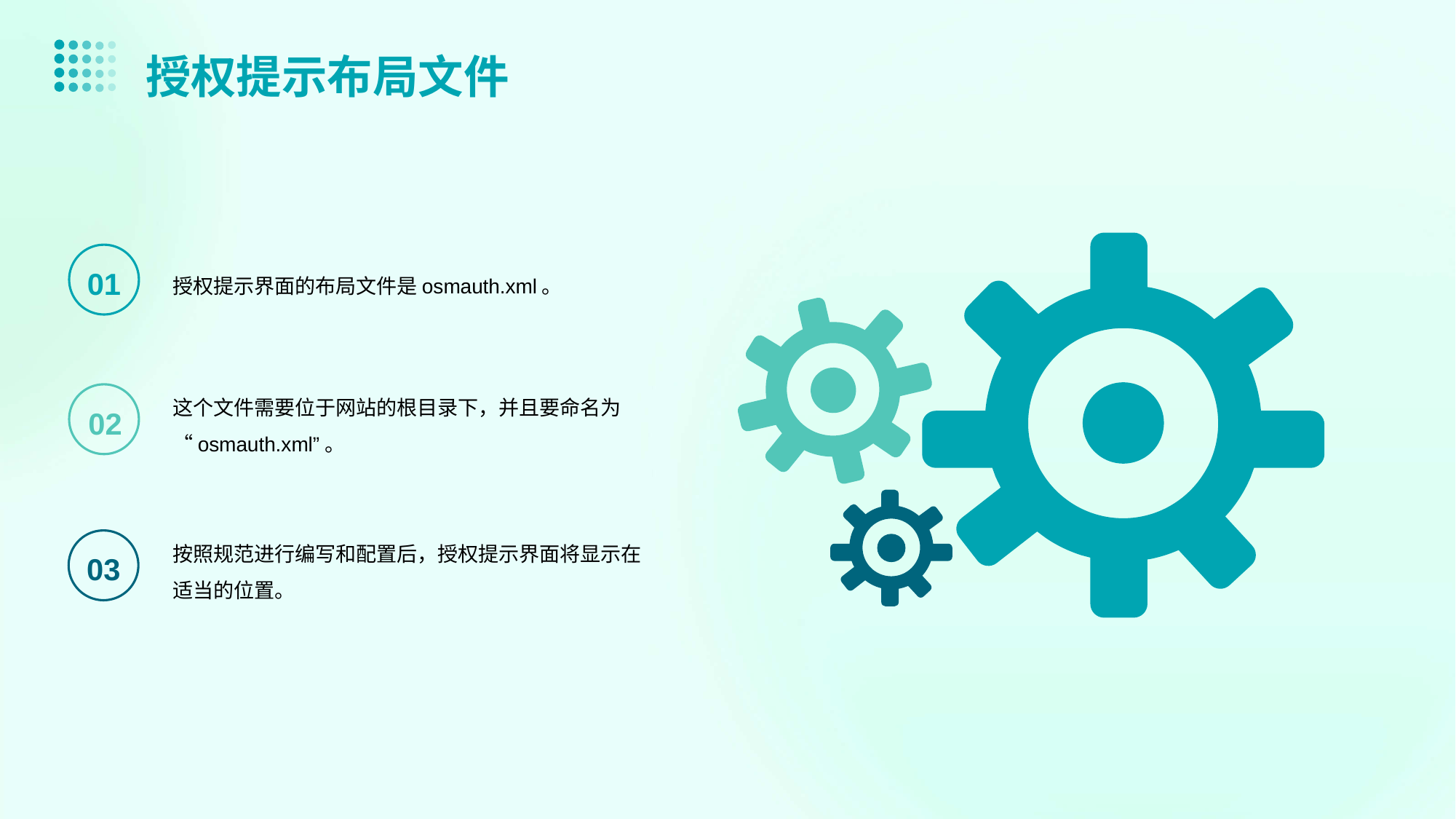

授权提示布局文件

授权提示界面的布局文件是osmauth.xml。

01

这个文件需要位于网站的根目录下，并且要命名为“osmauth.xml”。

02

按照规范进行编写和配置后，授权提示界面将显示在适当的位置。

03